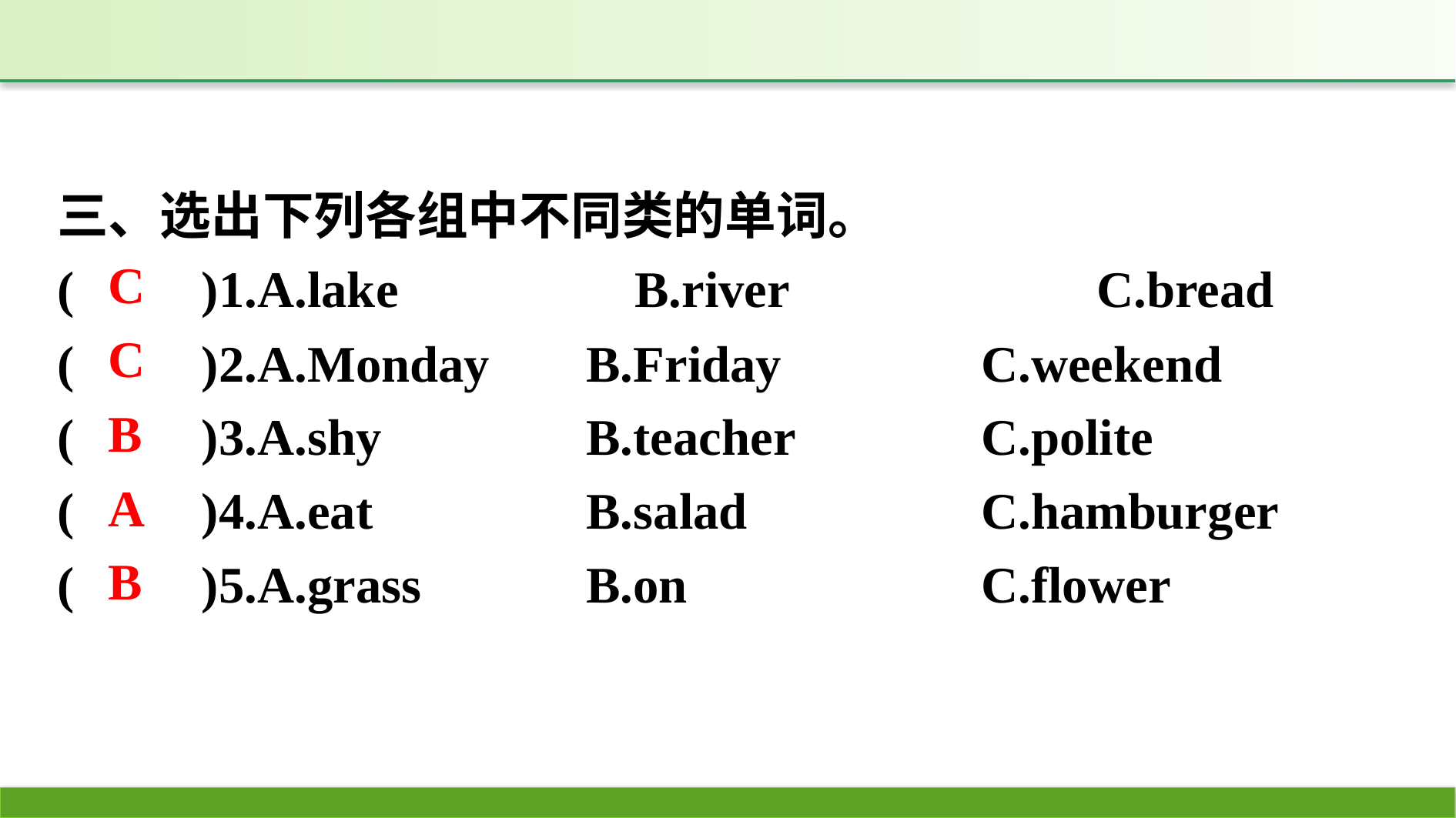

三、选出下列各组中不同类的单词。
(　　)1.A.lake　		B.river			C.bread
(　　)2.A.Monday	B.Friday		C.weekend
(　　)3.A.shy		B.teacher		C.polite
(　　)4.A.eat		B.salad			C.hamburger
(　　)5.A.grass		B.on			C.flower
C
C
B
A
B